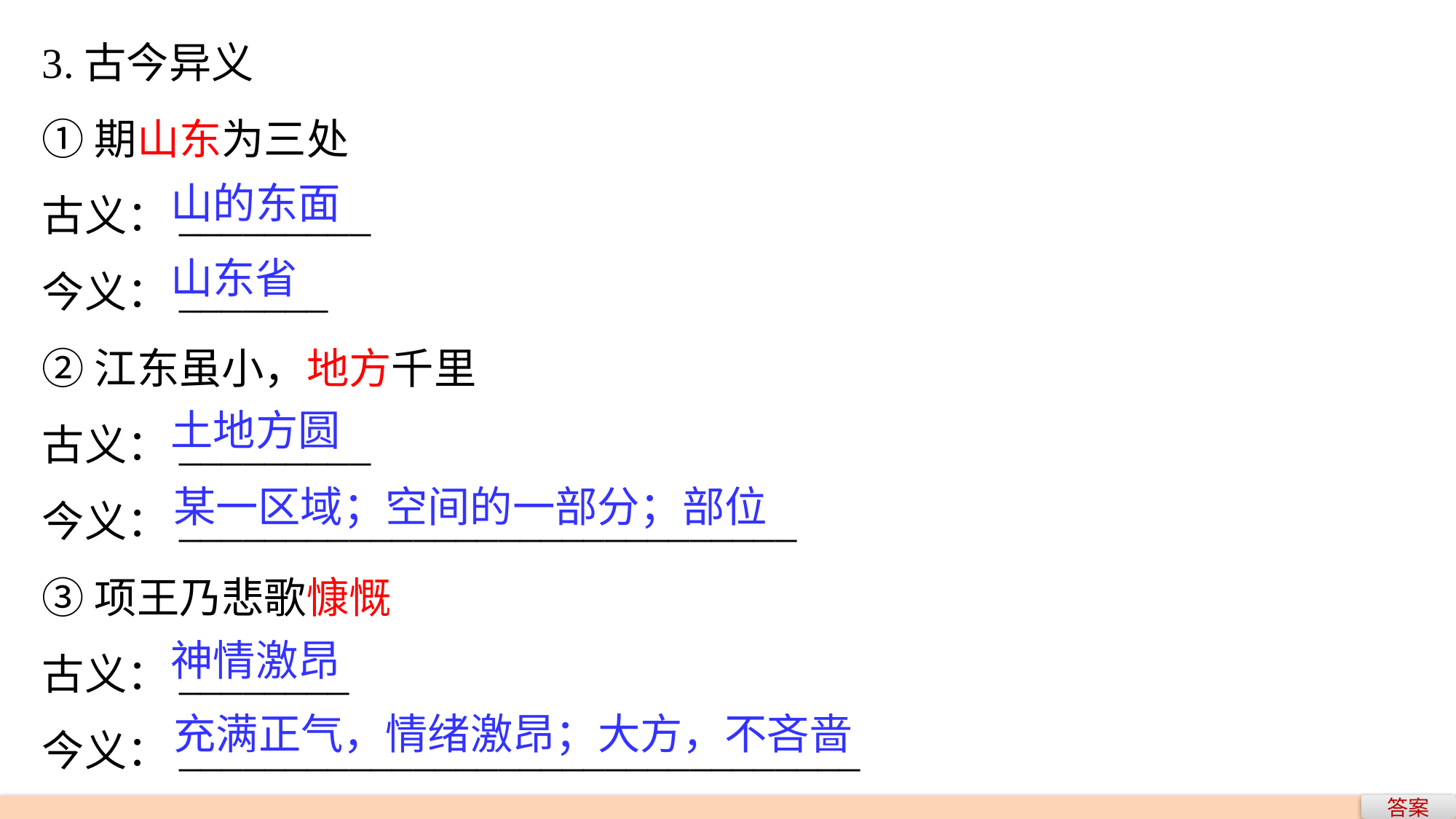

3.古今异义
①期山东为三处
古义：_________
今义：_______
②江东虽小，地方千里
古义：_________
今义：_____________________________
③项王乃悲歌慷慨
古义：________
今义：________________________________
山的东面
山东省
土地方圆
某一区域；空间的一部分；部位
神情激昂
充满正气，情绪激昂；大方，不吝啬
答案